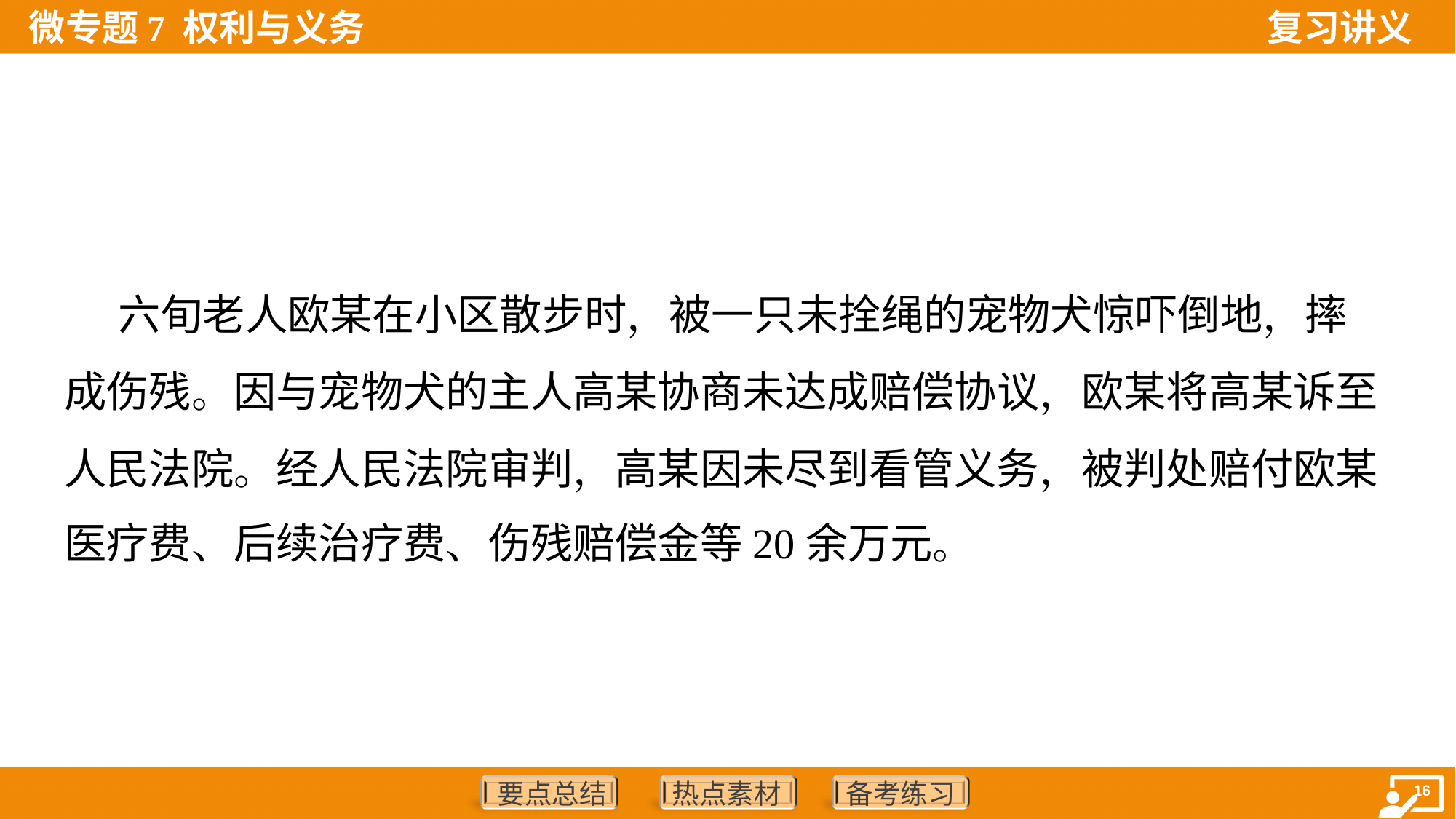

六旬老人欧某在小区散步时，被一只未拴绳的宠物犬惊吓倒地，摔
成伤残。因与宠物犬的主人高某协商未达成赔偿协议，欧某将高某诉至
人民法院。经人民法院审判，高某因未尽到看管义务，被判处赔付欧某
医疗费、后续治疗费、伤残赔偿金等20余万元。